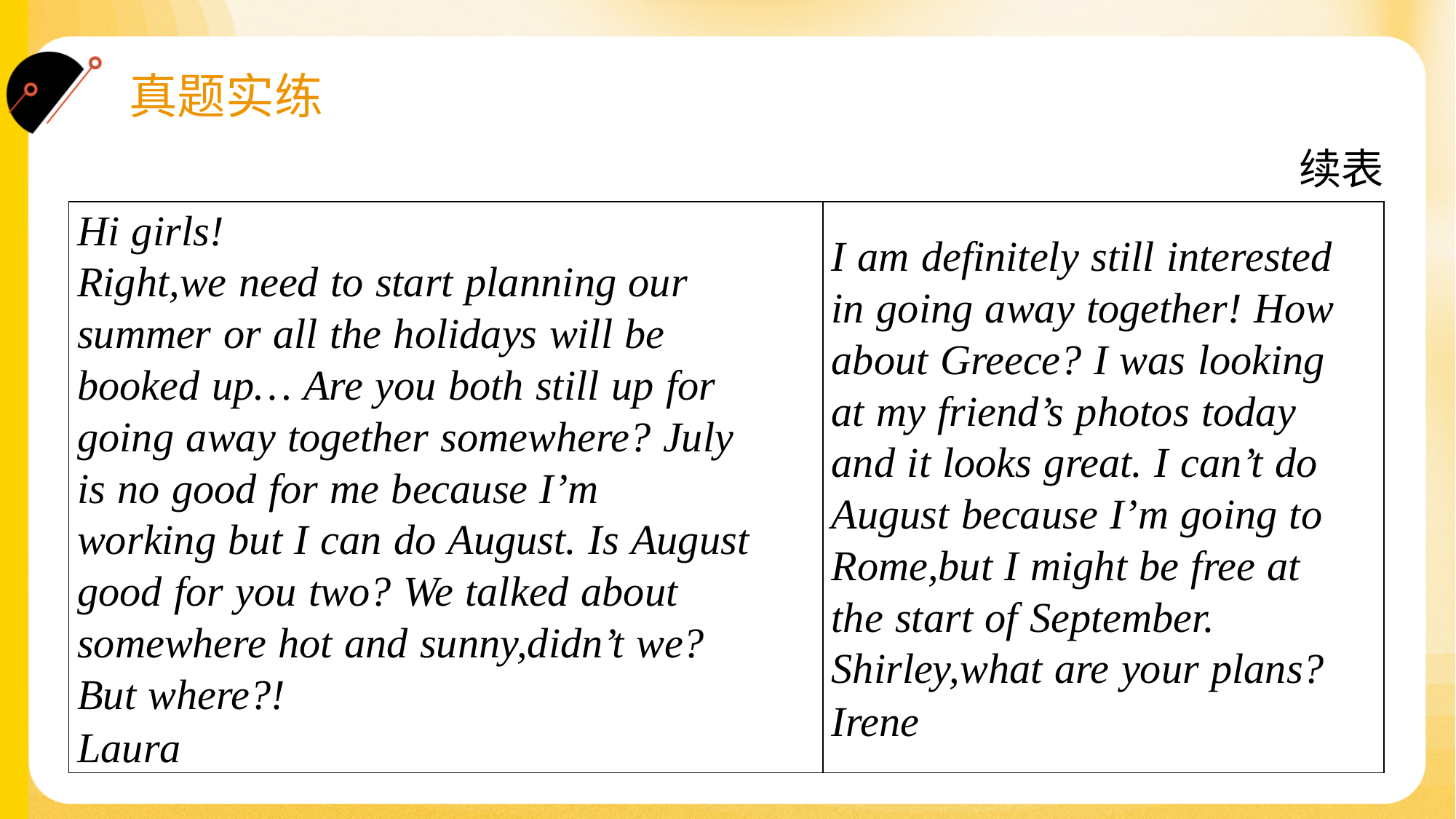

续表
| Hi girls! Right,we need to start planning our summer or all the holidays will be booked up… Are you both still up for going away together somewhere? July is no good for me because I’m working but I can do August. Is August good for you two? We talked about somewhere hot and sunny,didn’t we? But where?! Laura | I am definitely still interested in going away together! How about Greece? I was looking at my friend’s photos today and it looks great. I can’t do August because I’m going to Rome,but I might be free at the start of September. Shirley,what are your plans? Irene |
| --- | --- |